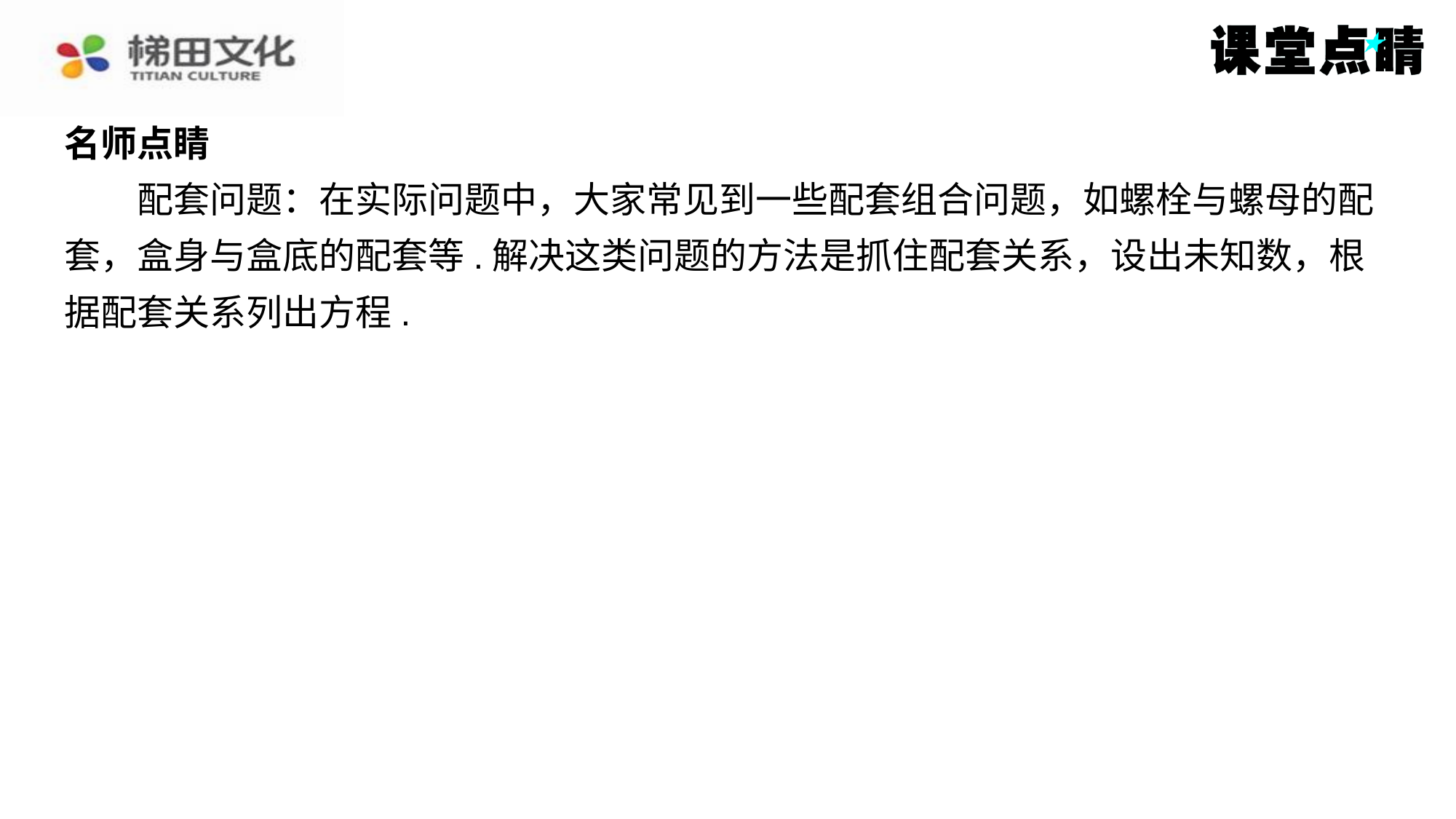

名师点睛
　　配套问题：在实际问题中，大家常见到一些配套组合问题，如螺栓与螺母的配
套，盒身与盒底的配套等.解决这类问题的方法是抓住配套关系，设出未知数，根
据配套关系列出方程.